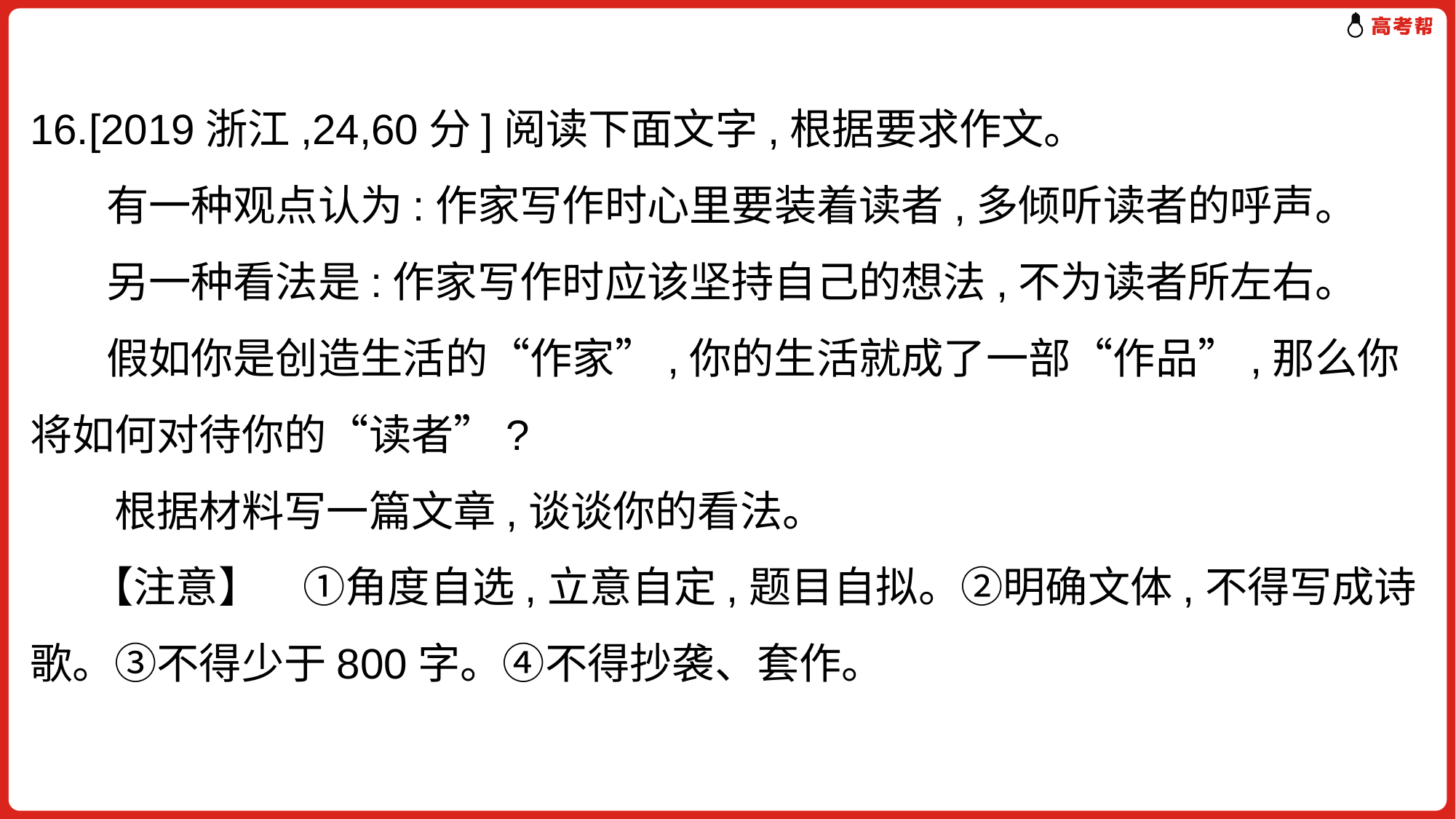

16.[2019浙江,24,60分]阅读下面文字,根据要求作文。
       有一种观点认为:作家写作时心里要装着读者,多倾听读者的呼声。
       另一种看法是:作家写作时应该坚持自己的想法,不为读者所左右。
       假如你是创造生活的“作家”,你的生活就成了一部“作品”,那么你将如何对待你的“读者”?
　　根据材料写一篇文章,谈谈你的看法。
　  【注意】　①角度自选,立意自定,题目自拟。②明确文体,不得写成诗歌。③不得少于800字。④不得抄袭、套作。